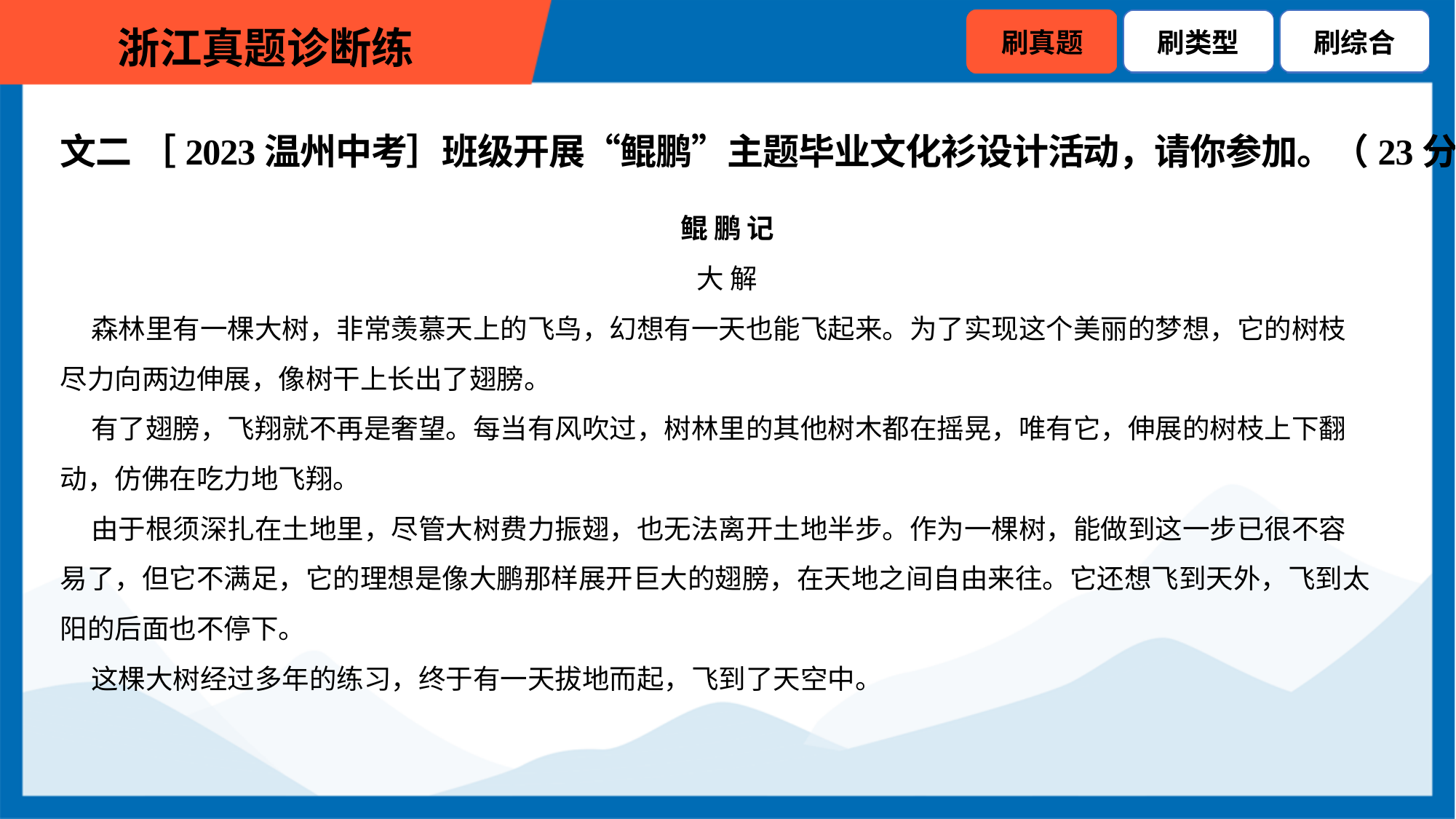

文二 ［2023温州中考］班级开展“鲲鹏”主题毕业文化衫设计活动，请你参加。（23分）
鲲 鹏 记
大 解
    森林里有一棵大树，非常羡慕天上的飞鸟，幻想有一天也能飞起来。为了实现这个美丽的梦想，它的树枝
尽力向两边伸展，像树干上长出了翅膀。
    有了翅膀，飞翔就不再是奢望。每当有风吹过，树林里的其他树木都在摇晃，唯有它，伸展的树枝上下翻
动，仿佛在吃力地飞翔。
    由于根须深扎在土地里，尽管大树费力振翅，也无法离开土地半步。作为一棵树，能做到这一步已很不容
易了，但它不满足，它的理想是像大鹏那样展开巨大的翅膀，在天地之间自由来往。它还想飞到天外，飞到太
阳的后面也不停下。
    这棵大树经过多年的练习，终于有一天拔地而起，飞到了天空中。